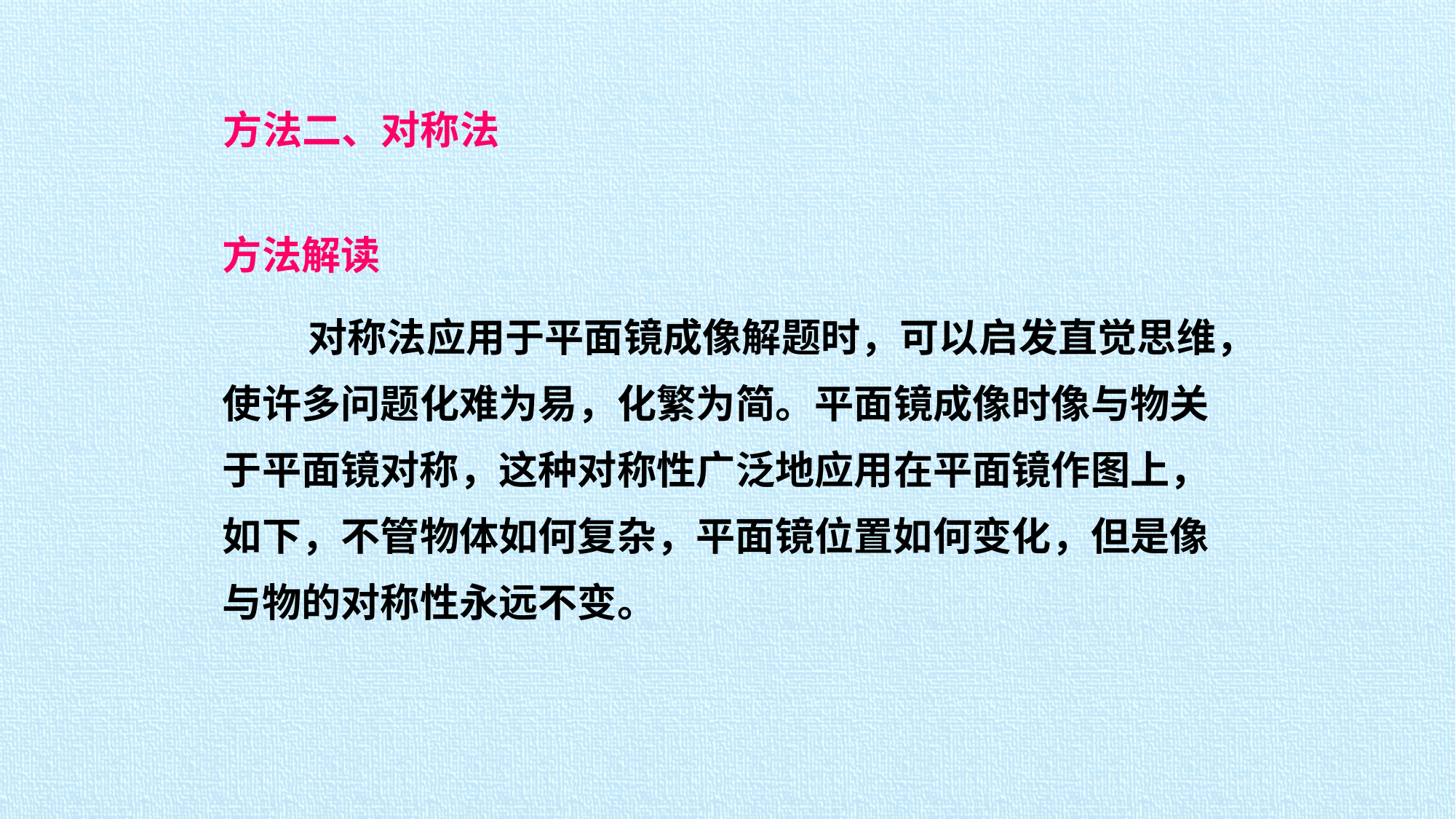

方法二、对称法
方法解读
对称法应用于平面镜成像解题时，可以启发直觉思维，使许多问题化难为易，化繁为简。平面镜成像时像与物关于平面镜对称，这种对称性广泛地应用在平面镜作图上，如下，不管物体如何复杂，平面镜位置如何变化，但是像与物的对称性永远不变。